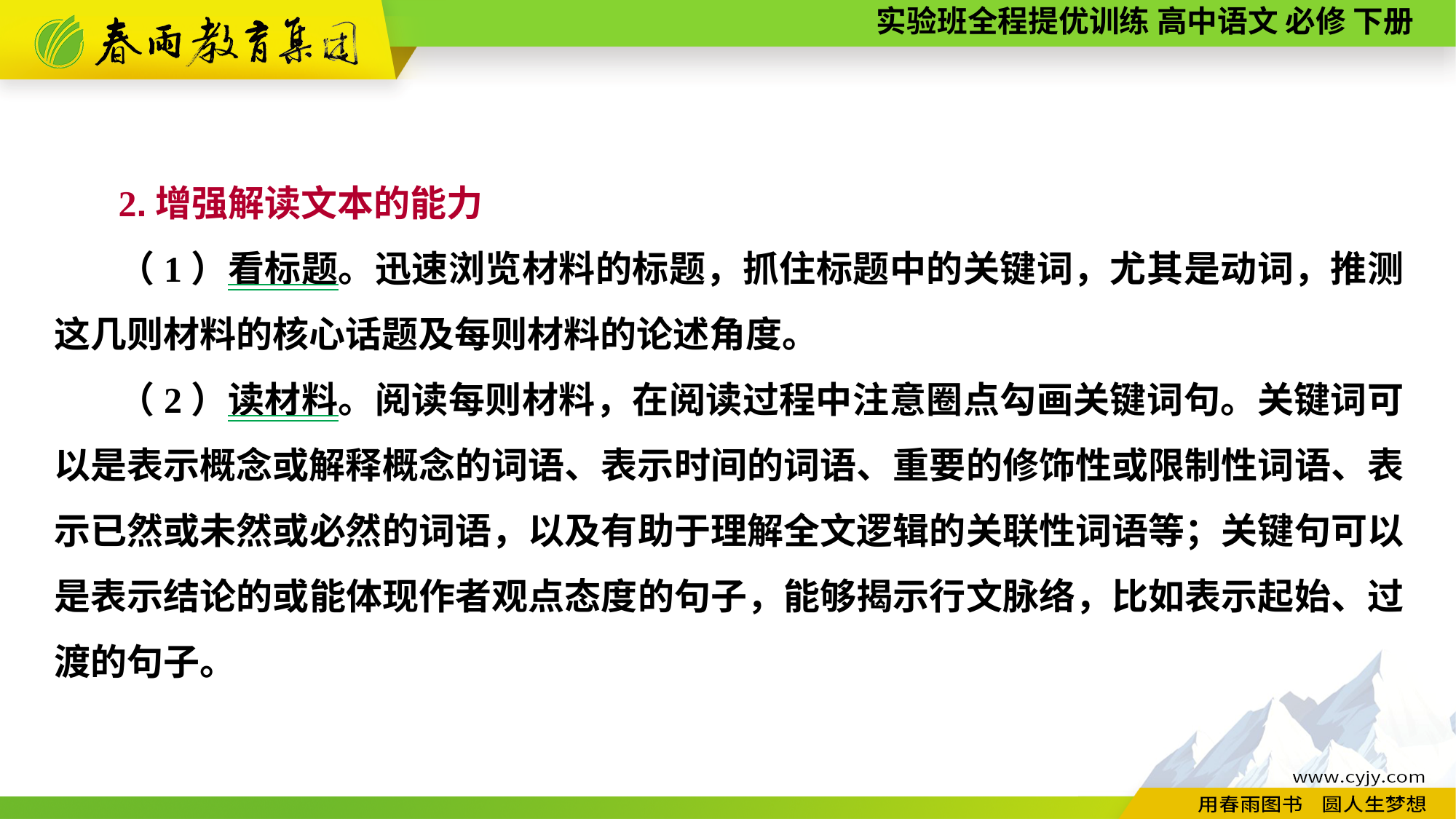

2.增强解读文本的能力
（1）看标题。迅速浏览材料的标题，抓住标题中的关键词，尤其是动词，推测这几则材料的核心话题及每则材料的论述角度。
（2）读材料。阅读每则材料，在阅读过程中注意圈点勾画关键词句。关键词可以是表示概念或解释概念的词语、表示时间的词语、重要的修饰性或限制性词语、表示已然或未然或必然的词语，以及有助于理解全文逻辑的关联性词语等；关键句可以是表示结论的或能体现作者观点态度的句子，能够揭示行文脉络，比如表示起始、过渡的句子。